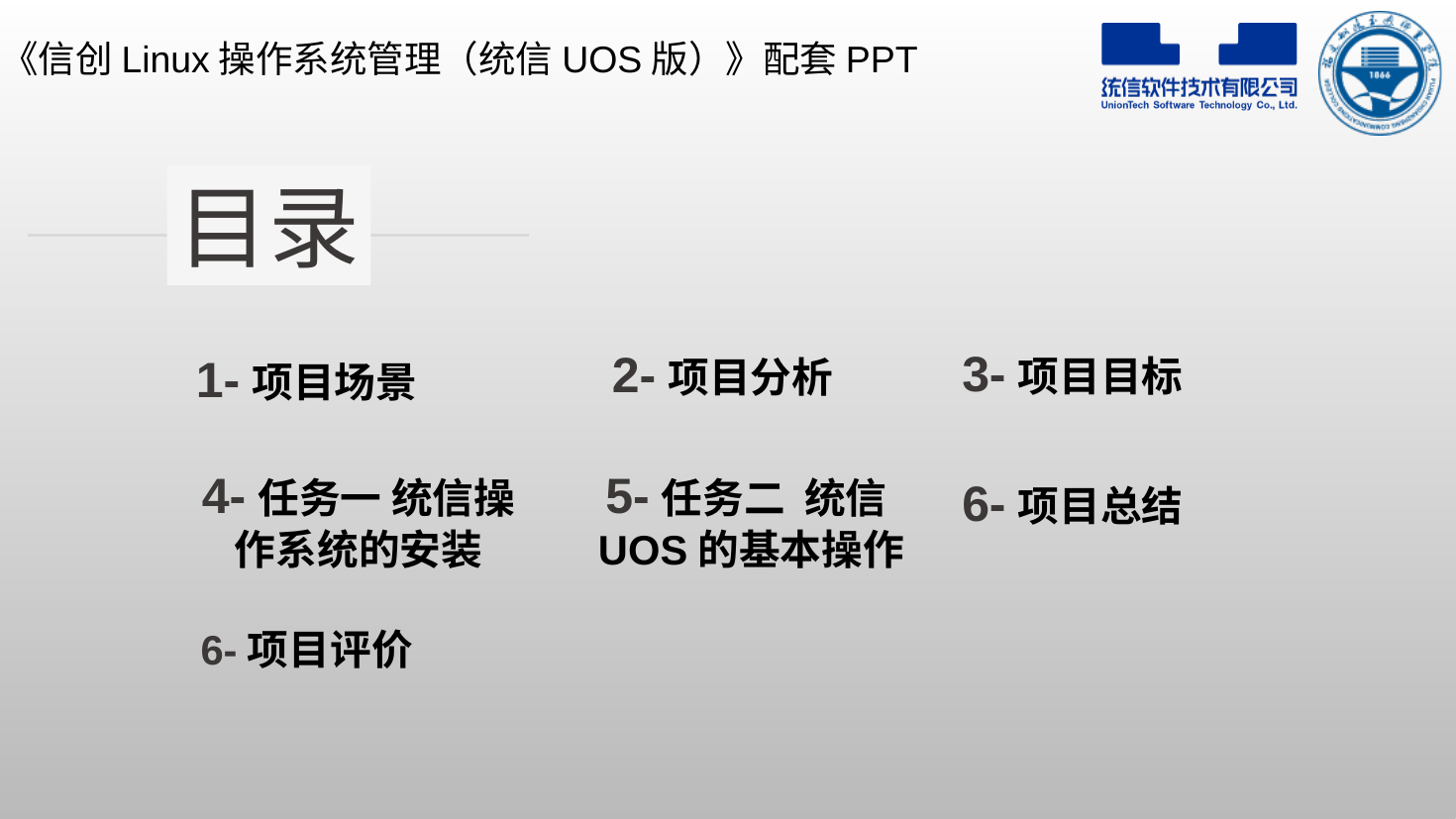

目录
3-项目目标

2-项目分析

1-项目场景

4-任务一 统信操作系统的安装

5-任务二  统信UOS的基本操作

6-项目总结

6-项目评价